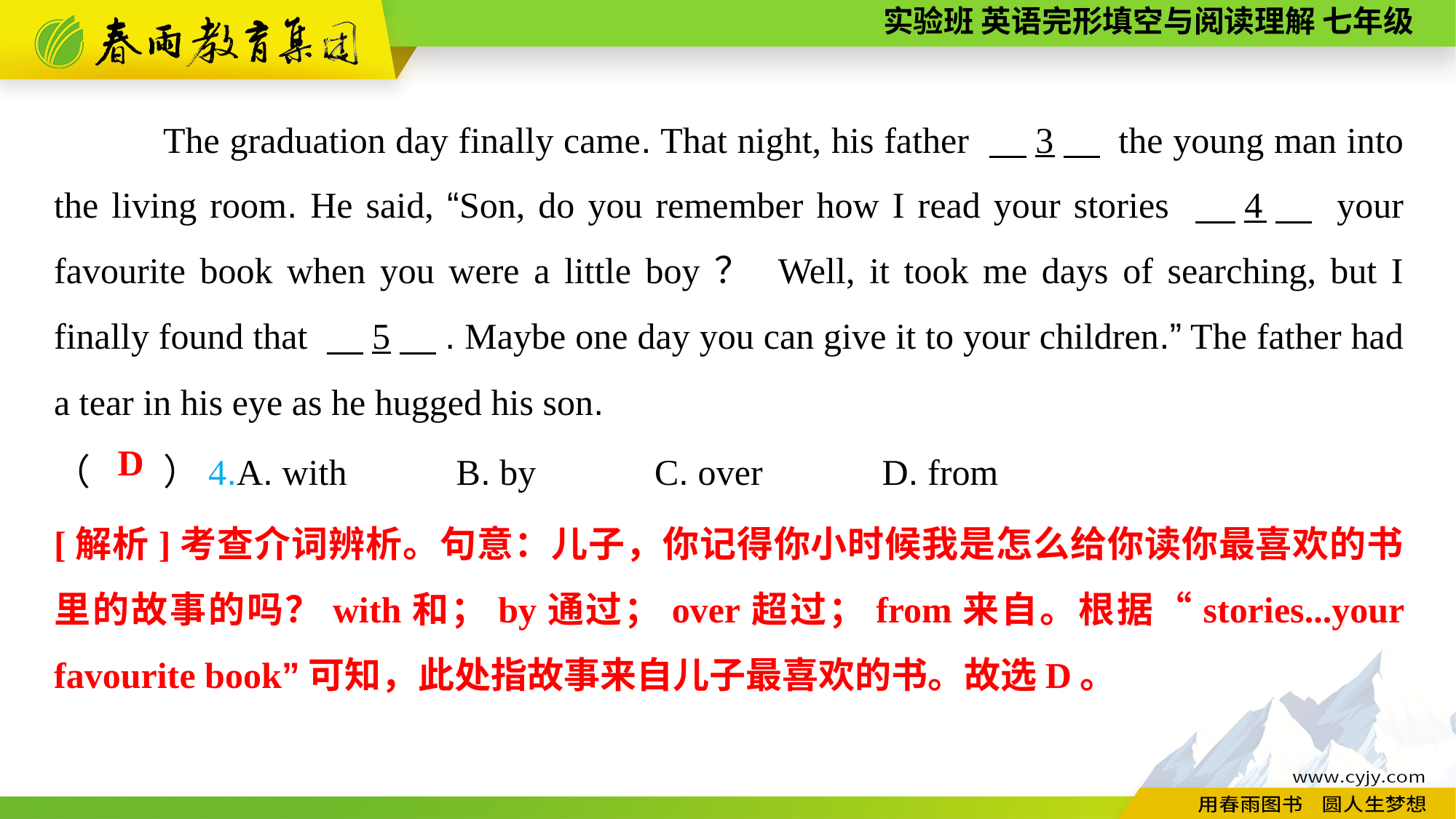

The graduation day finally came. That night, his father 　3　 the young man into the living room. He said, “Son, do you remember how I read your stories 　4　 your favourite book when you were a little boy？ Well, it took me days of searching, but I finally found that 　5　. Maybe one day you can give it to your children.” The father had a tear in his eye as he hugged his son.
（　　）4.A. with            B. by             C. over	       D. from
D
[解析]考查介词辨析。句意：儿子，你记得你小时候我是怎么给你读你最喜欢的书里的故事的吗？with和；by通过；over超过；from来自。根据“stories...your favourite book”可知，此处指故事来自儿子最喜欢的书。故选D。